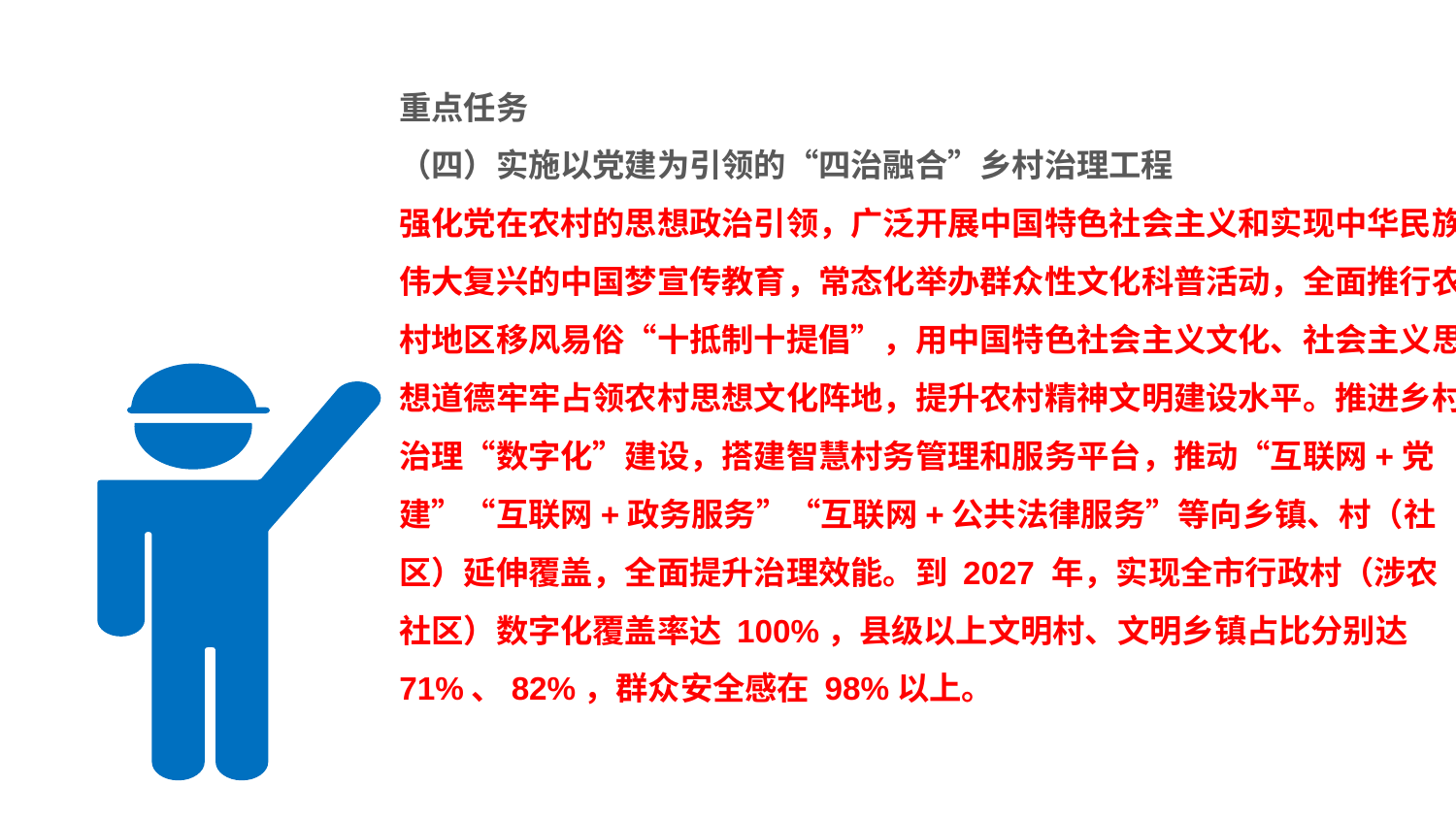

#
重点任务
（四）实施以党建为引领的“四治融合”乡村治理工程
强化党在农村的思想政治引领，广泛开展中国特色社会主义和实现中华民族伟大复兴的中国梦宣传教育，常态化举办群众性文化科普活动，全面推行农村地区移风易俗“十抵制十提倡”，用中国特色社会主义文化、社会主义思想道德牢牢占领农村思想文化阵地，提升农村精神文明建设水平。推进乡村治理“数字化”建设，搭建智慧村务管理和服务平台，推动“互联网+党建”“互联网+政务服务”“互联网+公共法律服务”等向乡镇、村（社区）延伸覆盖，全面提升治理效能。到 2027 年，实现全市行政村（涉农社区）数字化覆盖率达 100%，县级以上文明村、文明乡镇占比分别达 71%、82%，群众安全感在 98%以上。